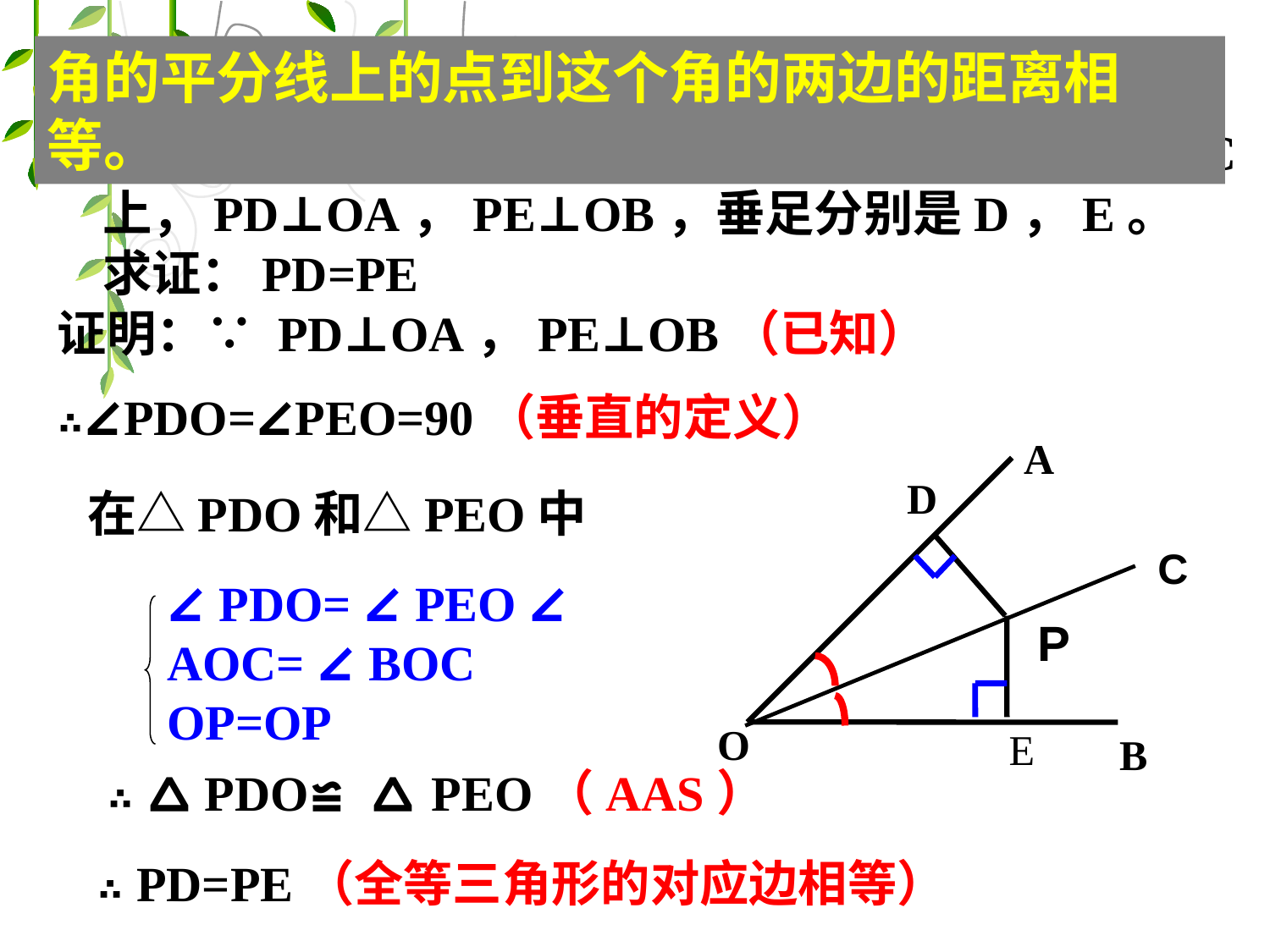

角的平分线上的点到这个角的两边的距离相等。
已知：如图，OC是∠AOB的平分线，点P在OC上，PD⊥OA，PE⊥OB，垂足分别是D，E。
求证：PD=PE
证明：∵ PD⊥OA，PE⊥OB（已知）
∴∠PDO=∠PEO=90（垂直的定义）
A

O

B
D

C

P

E

在△PDO和△PEO中
∠ PDO= ∠ PEO ∠ AOC= ∠ BOC OP=OP

∴ △ PDO≌ △ PEO（AAS）
∴ PD=PE（全等三角形的对应边相等）